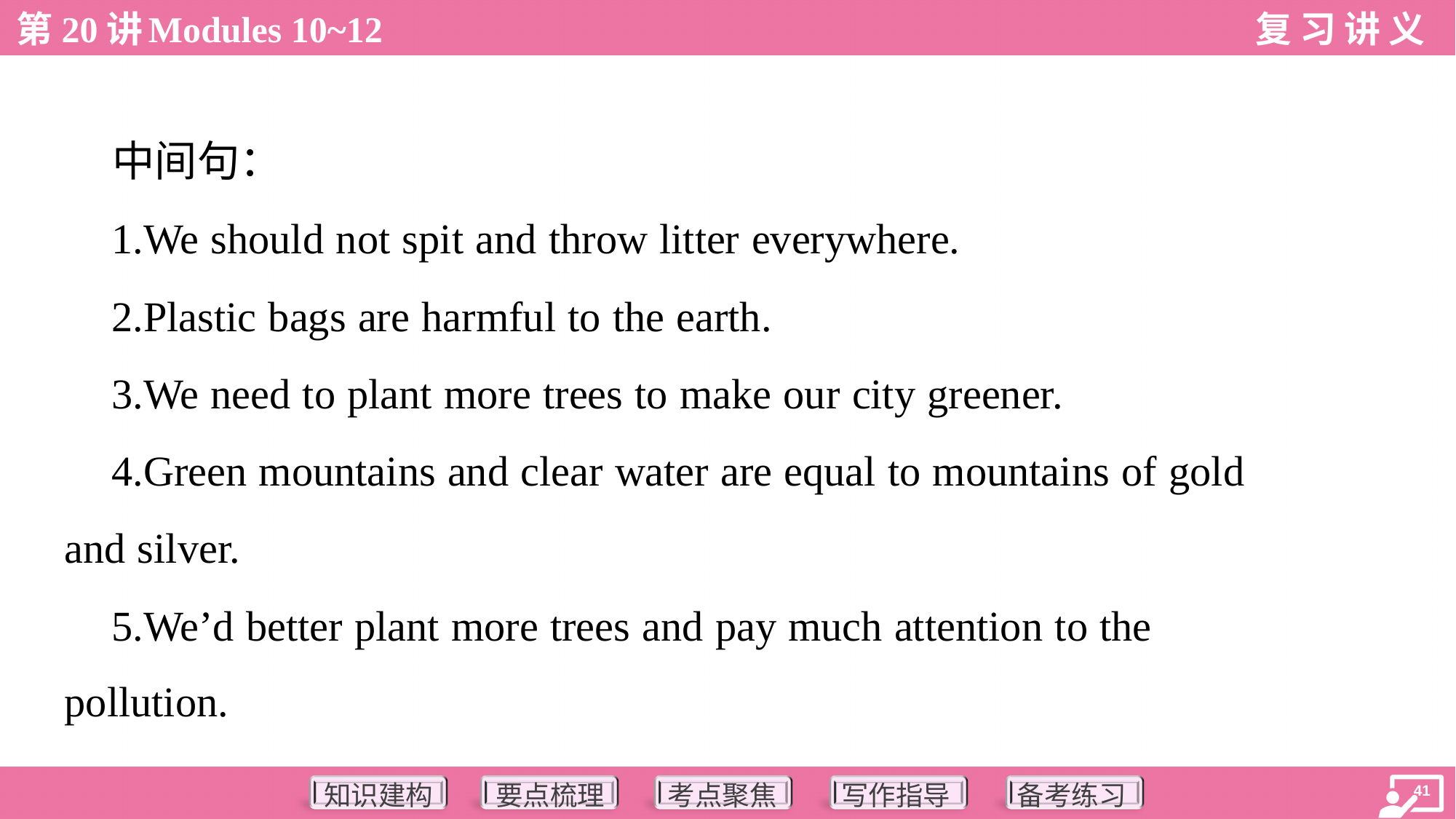

中间句：
    1.We should not spit and throw litter everywhere.
    2.Plastic bags are harmful to the earth.
    3.We need to plant more trees to make our city greener.
    4.Green mountains and clear water are equal to mountains of gold
and silver.
    5.We’d better plant more trees and pay much attention to the
pollution.